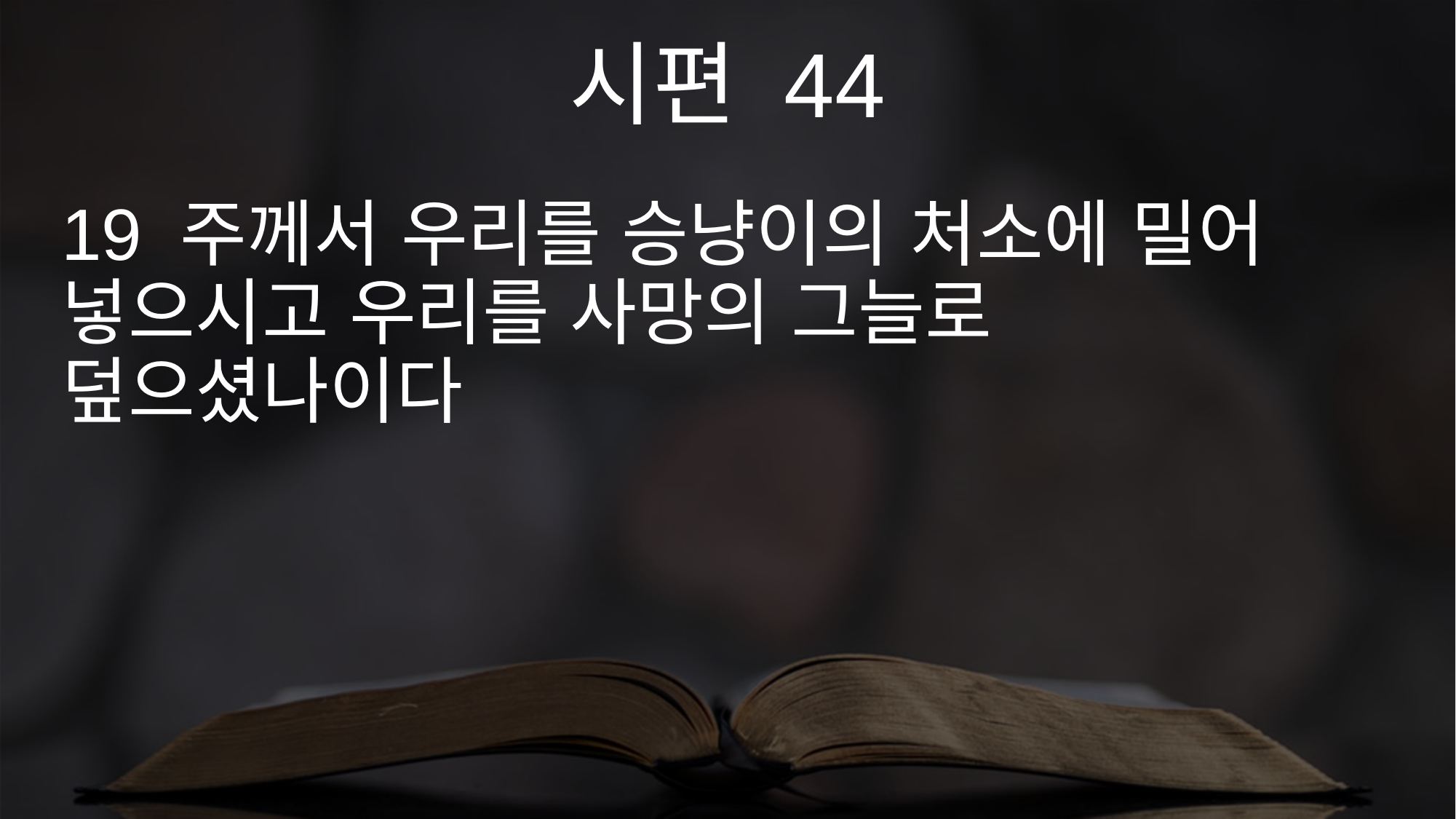

시편 44
19 주께서 우리를 승냥이의 처소에 밀어 넣으시고 우리를 사망의 그늘로 덮으셨나이다